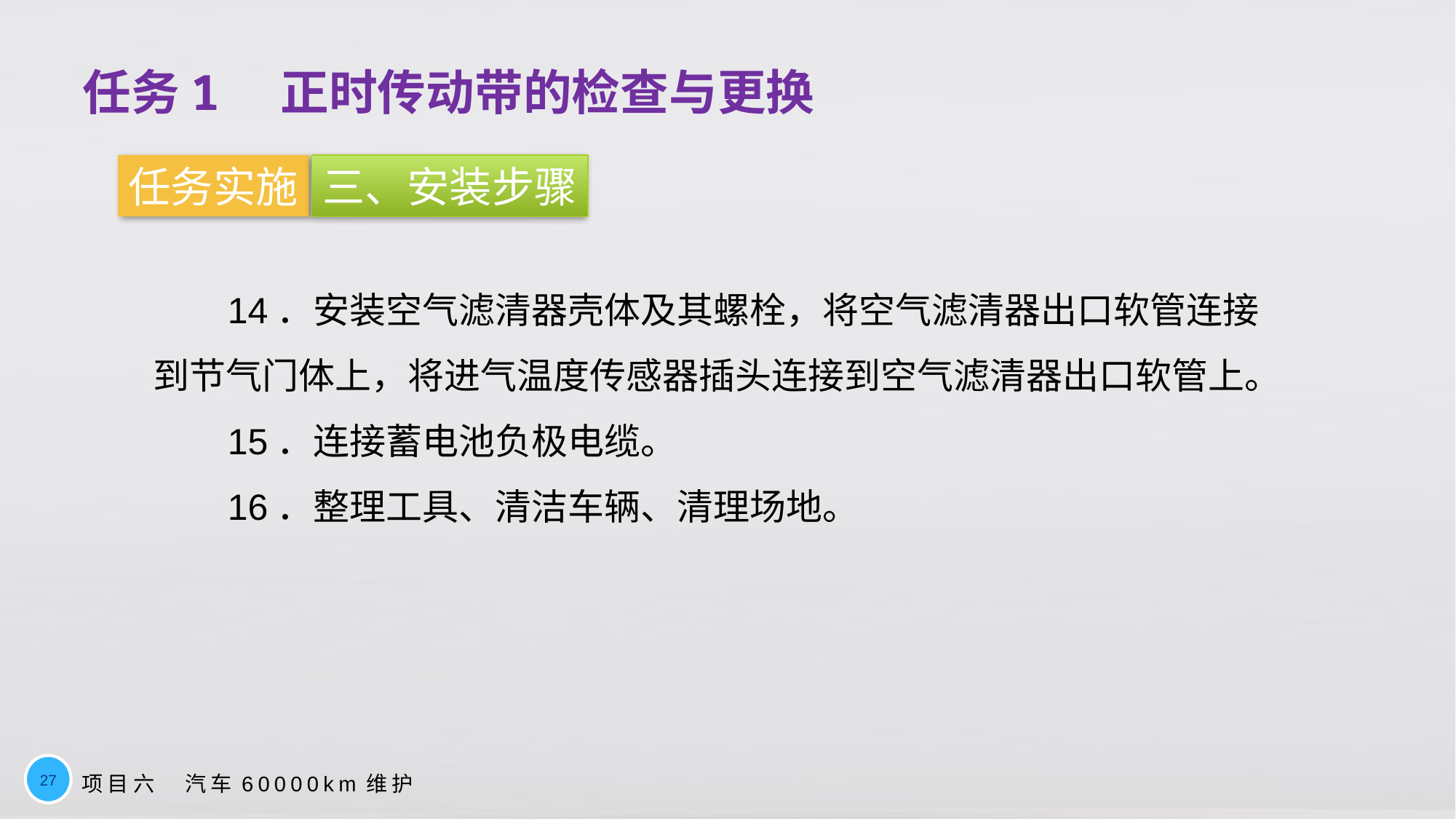

任务1　正时传动带的检查与更换
任务实施
三、安装步骤
14．安装空气滤清器壳体及其螺栓，将空气滤清器出口软管连接到节气门体上，将进气温度传感器插头连接到空气滤清器出口软管上。
15．连接蓄电池负极电缆。
16．整理工具、清洁车辆、清理场地。
27